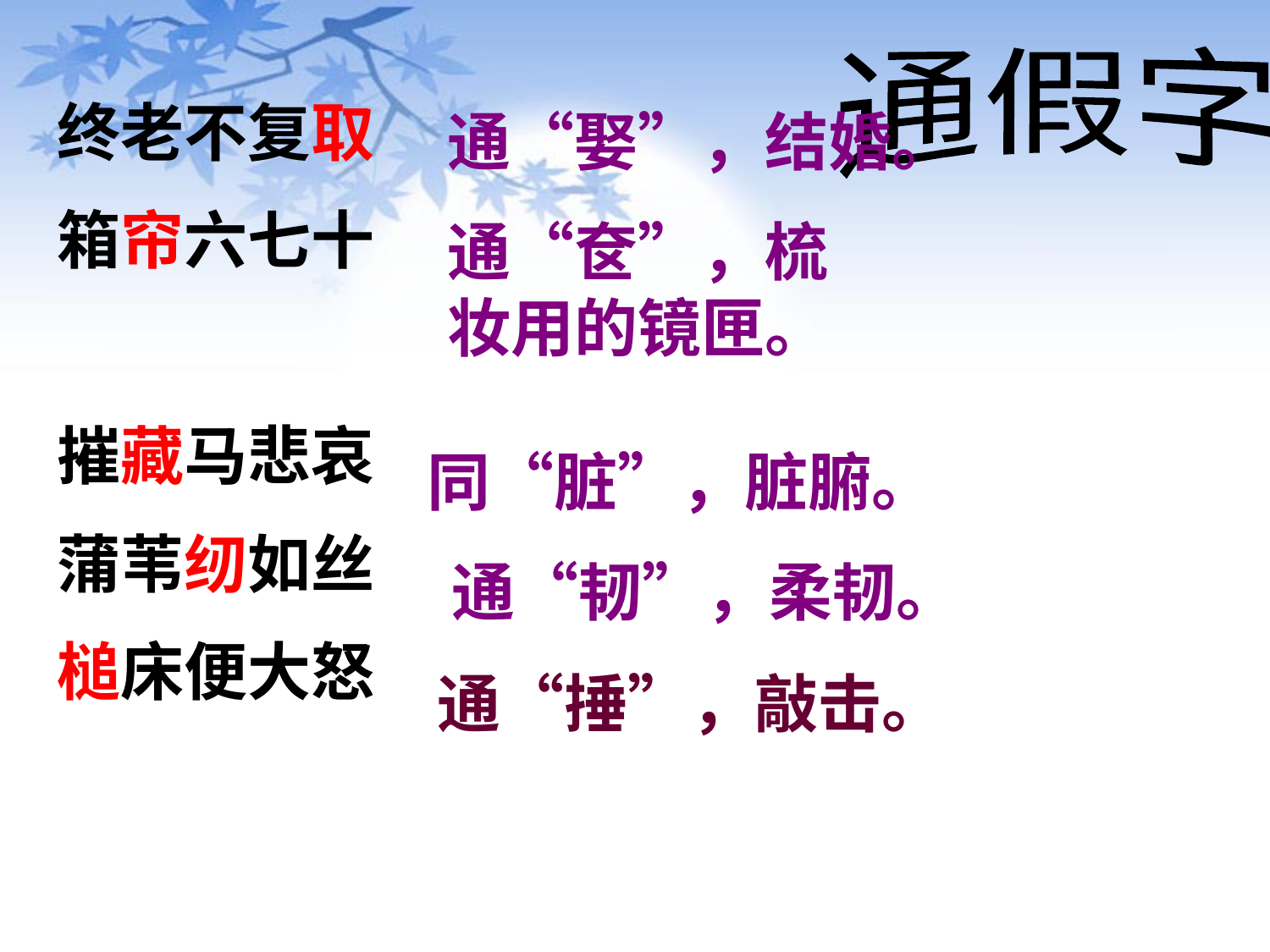

通假字
终老不复取
箱帘六七十

摧藏马悲哀
蒲苇纫如丝
槌床便大怒
通“娶”，结婚。
通“奁”，梳妆用的镜匣。
同“脏”，脏腑。
  通“韧”，柔韧。
通“捶”，敲击。